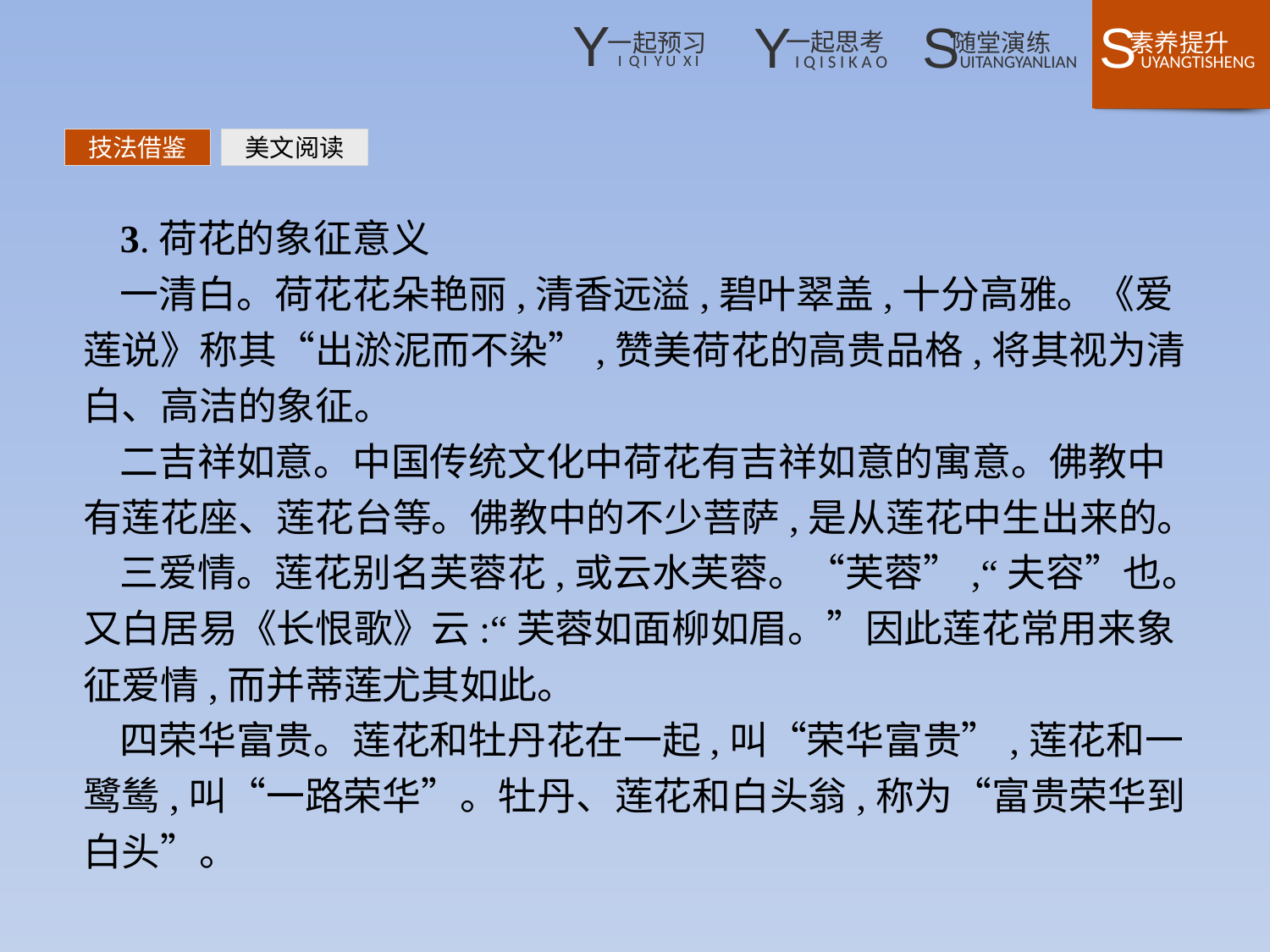

技法借鉴
美文阅读
3.荷花的象征意义
一清白。荷花花朵艳丽,清香远溢,碧叶翠盖,十分高雅。《爱莲说》称其“出淤泥而不染”,赞美荷花的高贵品格,将其视为清白、高洁的象征。
二吉祥如意。中国传统文化中荷花有吉祥如意的寓意。佛教中有莲花座、莲花台等。佛教中的不少菩萨,是从莲花中生出来的。
三爱情。莲花别名芙蓉花,或云水芙蓉。“芙蓉”,“夫容”也。又白居易《长恨歌》云:“芙蓉如面柳如眉。”因此莲花常用来象征爱情,而并蒂莲尤其如此。
四荣华富贵。莲花和牡丹花在一起,叫“荣华富贵”,莲花和一鹭鸶,叫“一路荣华”。牡丹、莲花和白头翁,称为“富贵荣华到白头”。